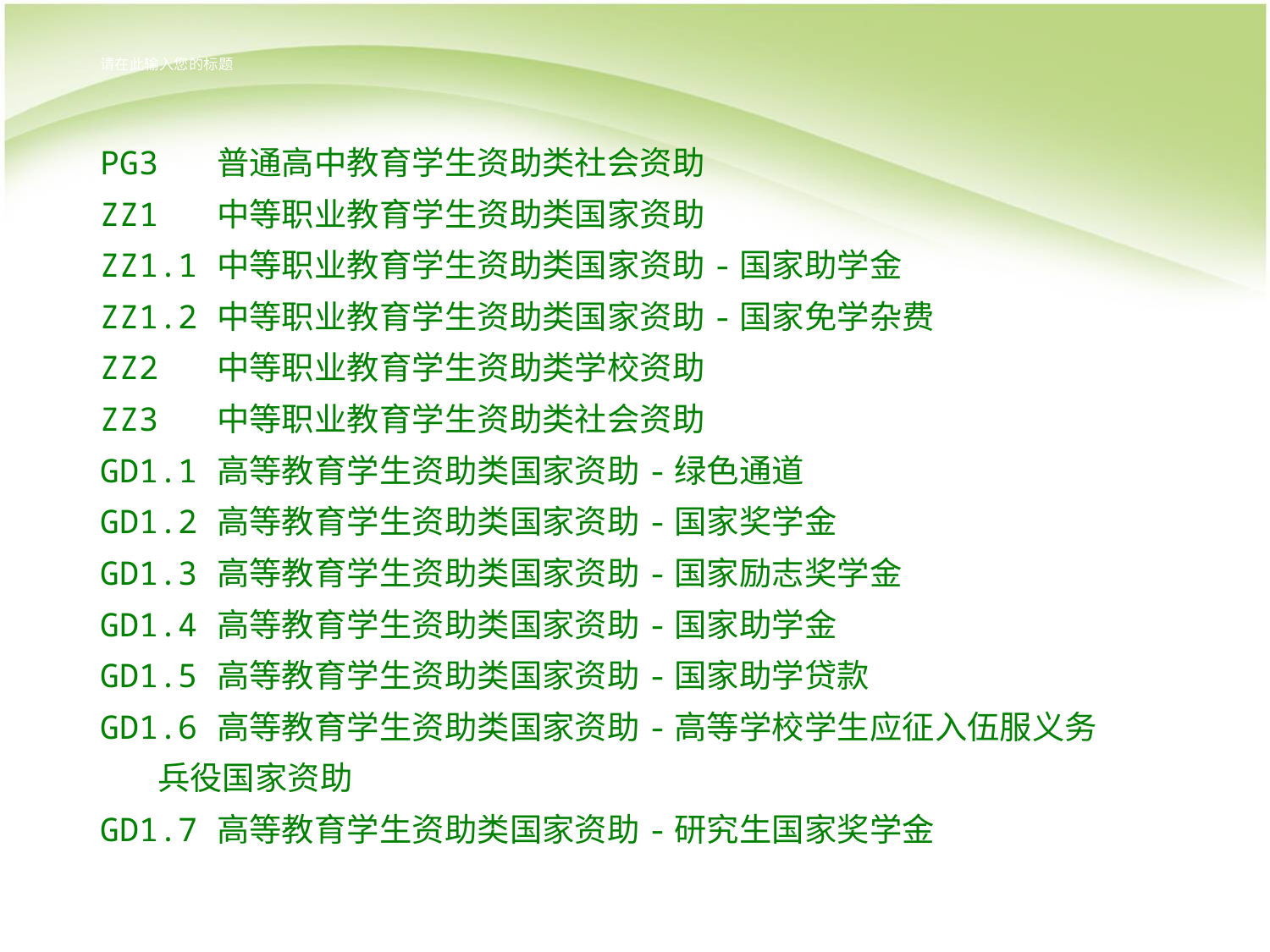

请在此输入您的标题
PG3	普通高中教育学生资助类社会资助
ZZ1	中等职业教育学生资助类国家资助
ZZ1.1	中等职业教育学生资助类国家资助-国家助学金
ZZ1.2	中等职业教育学生资助类国家资助-国家免学杂费
ZZ2	中等职业教育学生资助类学校资助
ZZ3	中等职业教育学生资助类社会资助
GD1.1	高等教育学生资助类国家资助-绿色通道
GD1.2	高等教育学生资助类国家资助-国家奖学金
GD1.3	高等教育学生资助类国家资助-国家励志奖学金
GD1.4	高等教育学生资助类国家资助-国家助学金
GD1.5	高等教育学生资助类国家资助-国家助学贷款
GD1.6	高等教育学生资助类国家资助-高等学校学生应征入伍服义务
       兵役国家资助
GD1.7	高等教育学生资助类国家资助-研究生国家奖学金